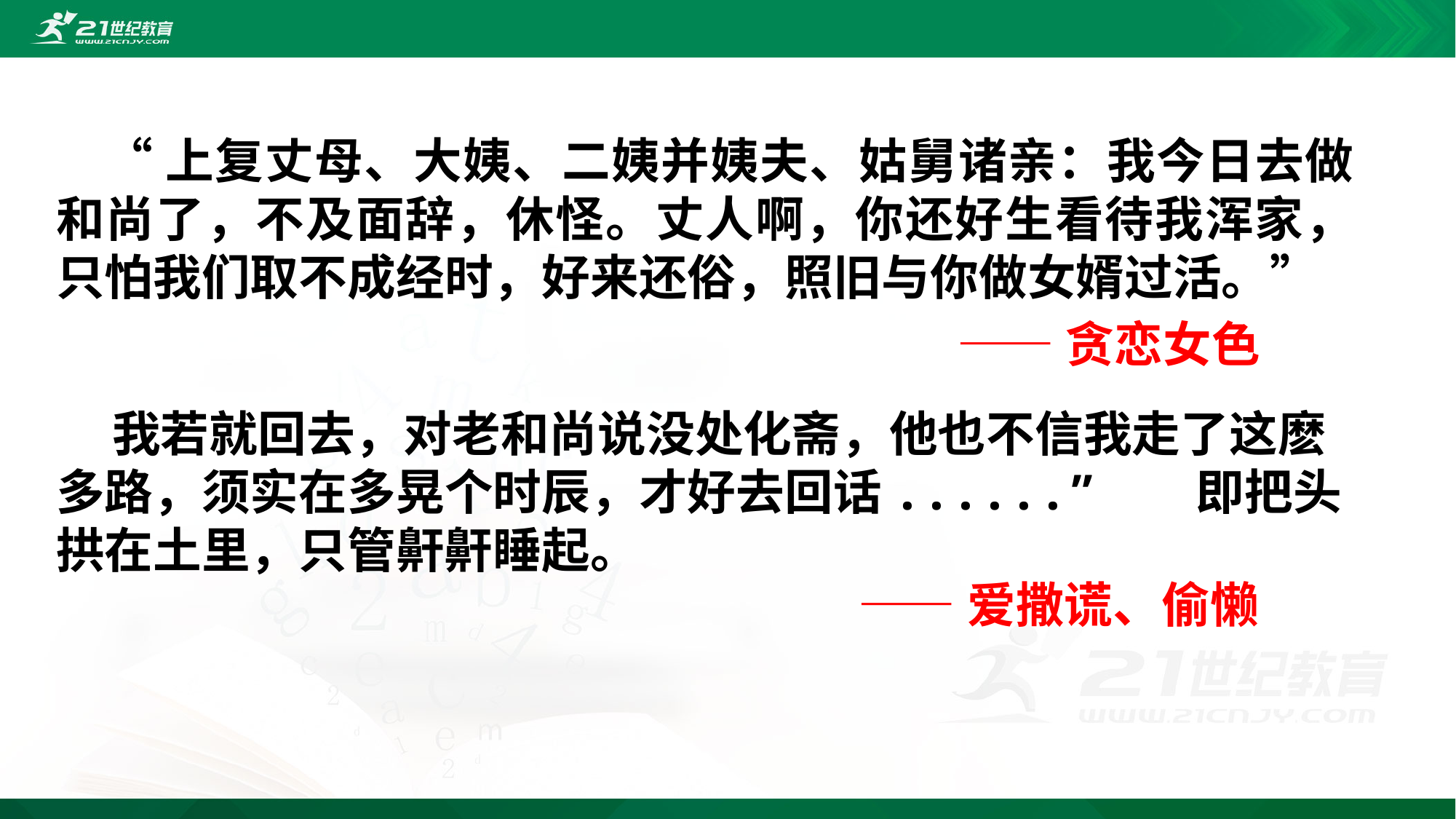

“上复丈母、大姨、二姨并姨夫、姑舅诸亲：我今日去做和尚了，不及面辞，休怪。丈人啊，你还好生看待我浑家，只怕我们取不成经时，好来还俗，照旧与你做女婿过活。”
——贪恋女色
    我若就回去，对老和尚说没处化斋，他也不信我走了这麽多路，须实在多晃个时辰，才好去回话......”   即把头拱在土里，只管鼾鼾睡起。
——爱撒谎、偷懒